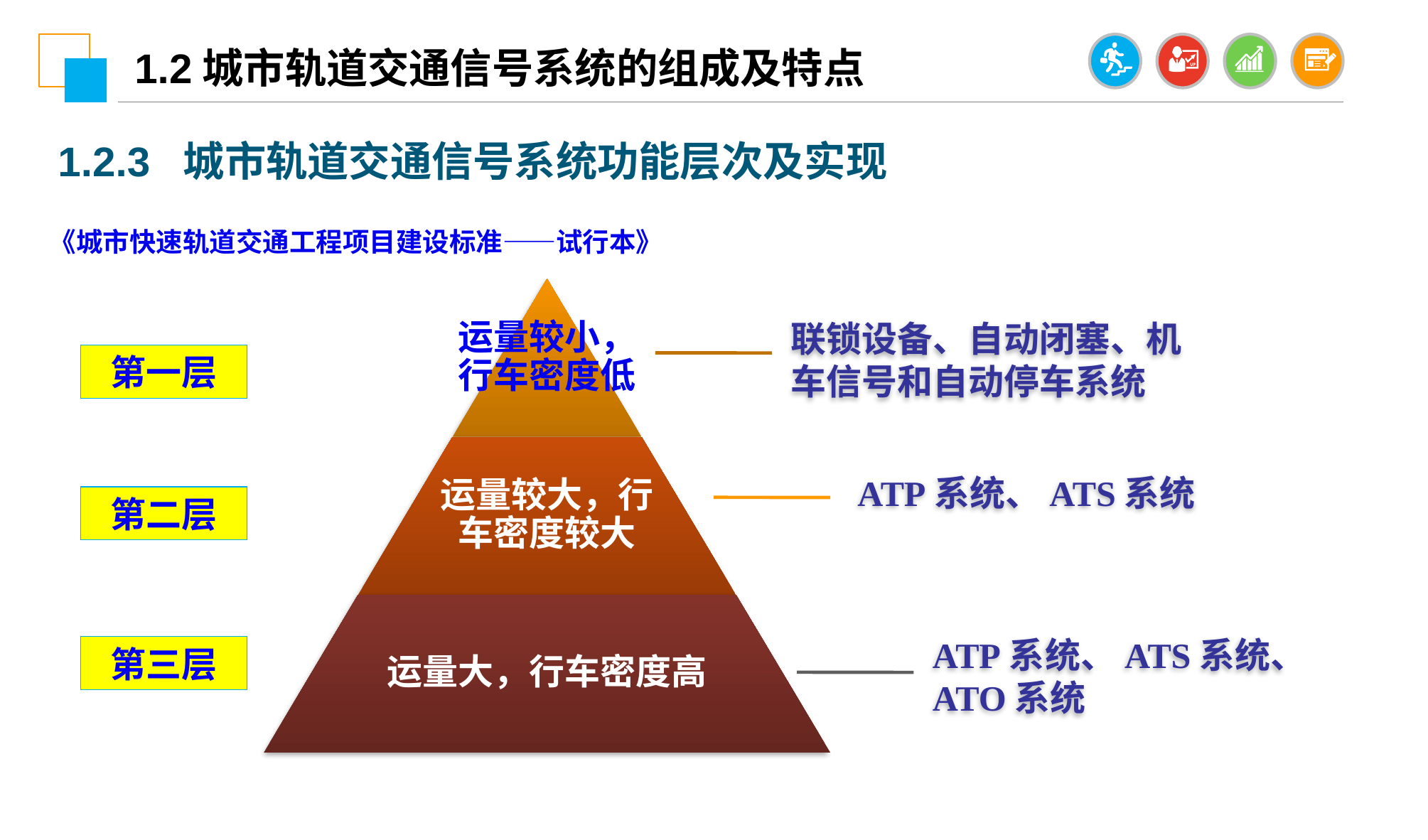

1.2城市轨道交通信号系统的组成及特点
1.2.3  城市轨道交通信号系统功能层次及实现
《城市快速轨道交通工程项目建设标准——试行本》

运量较小，行车密度低
联锁设备、自动闭塞、机车信号和自动停车系统
第一层

运量较大，行车密度较大
ATP系统、ATS系统
第二层

运量大，行车密度高
ATP系统、ATS系统、
ATO系统
第三层